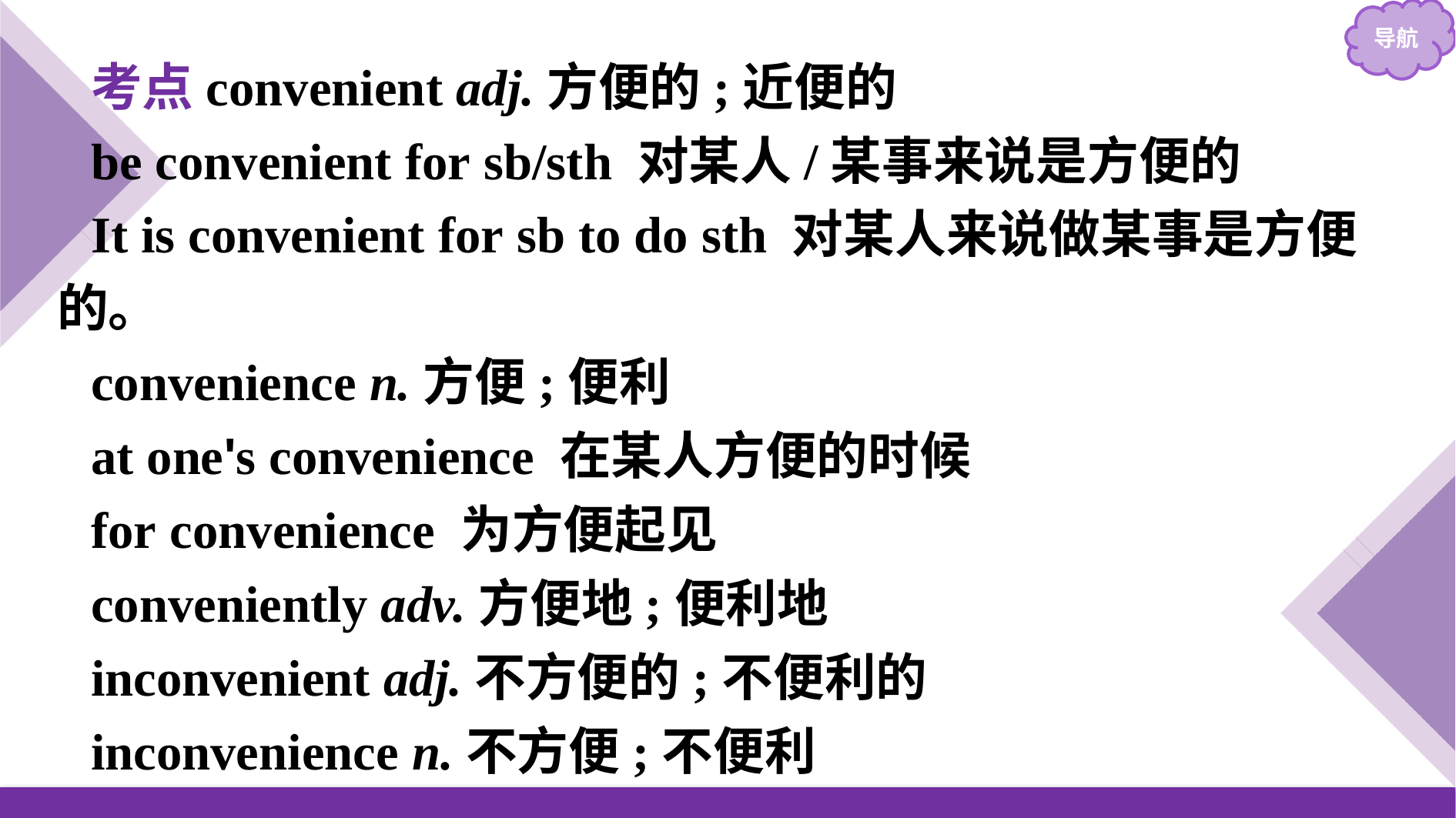

考点convenient adj.方便的;近便的
be convenient for sb/sth 对某人/某事来说是方便的
It is convenient for sb to do sth 对某人来说做某事是方便的。
convenience n.方便;便利
at one's convenience 在某人方便的时候
for convenience 为方便起见
conveniently adv.方便地;便利地
inconvenient adj.不方便的;不便利的
inconvenience n.不方便;不便利